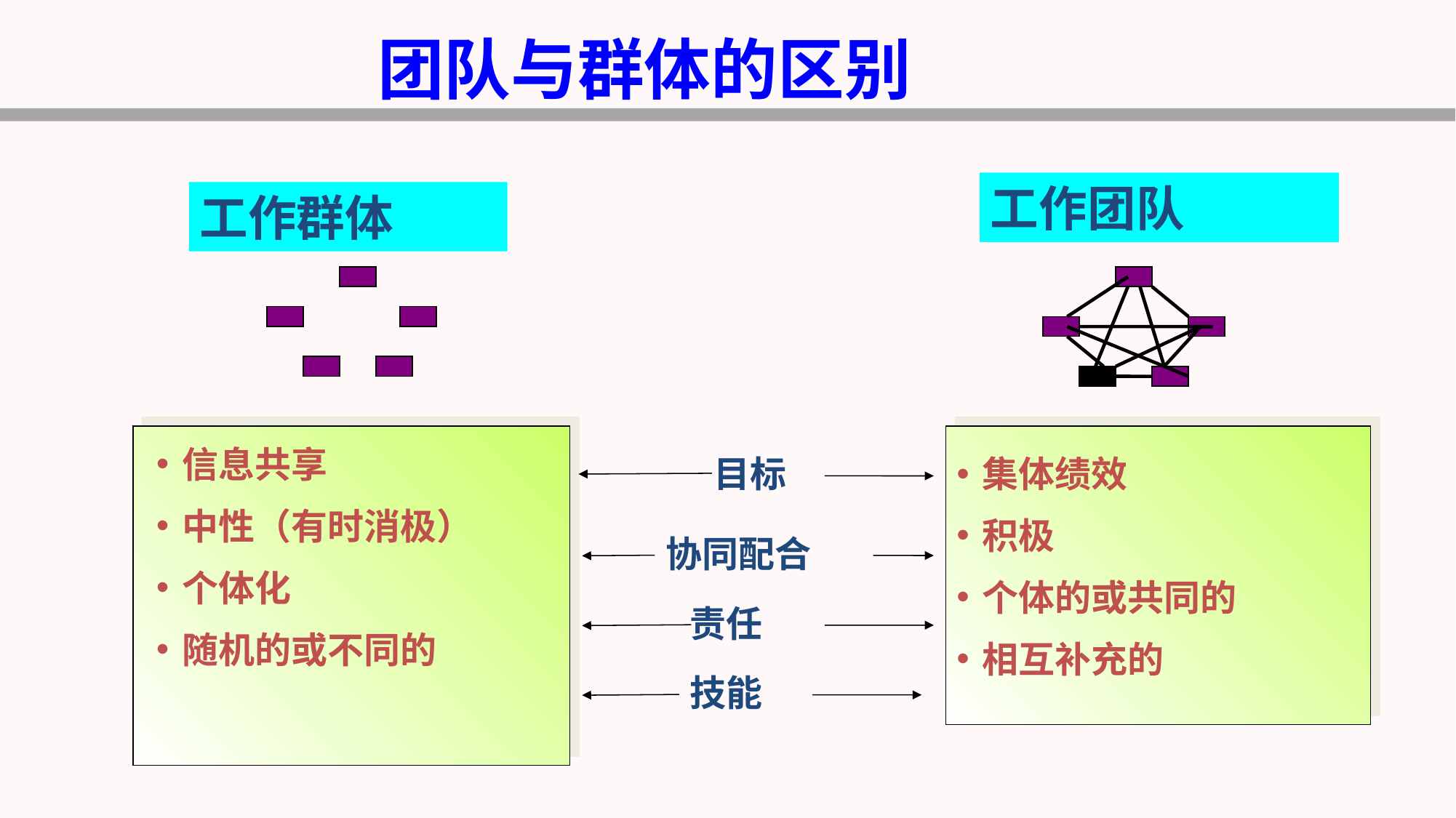

团队与群体的区别
工作团队
工作群体

信息共享
中性（有时消极）
个体化
随机的或不同的
目标
集体绩效
积极
个体的或共同的
相互补充的

协同配合

责任

技能